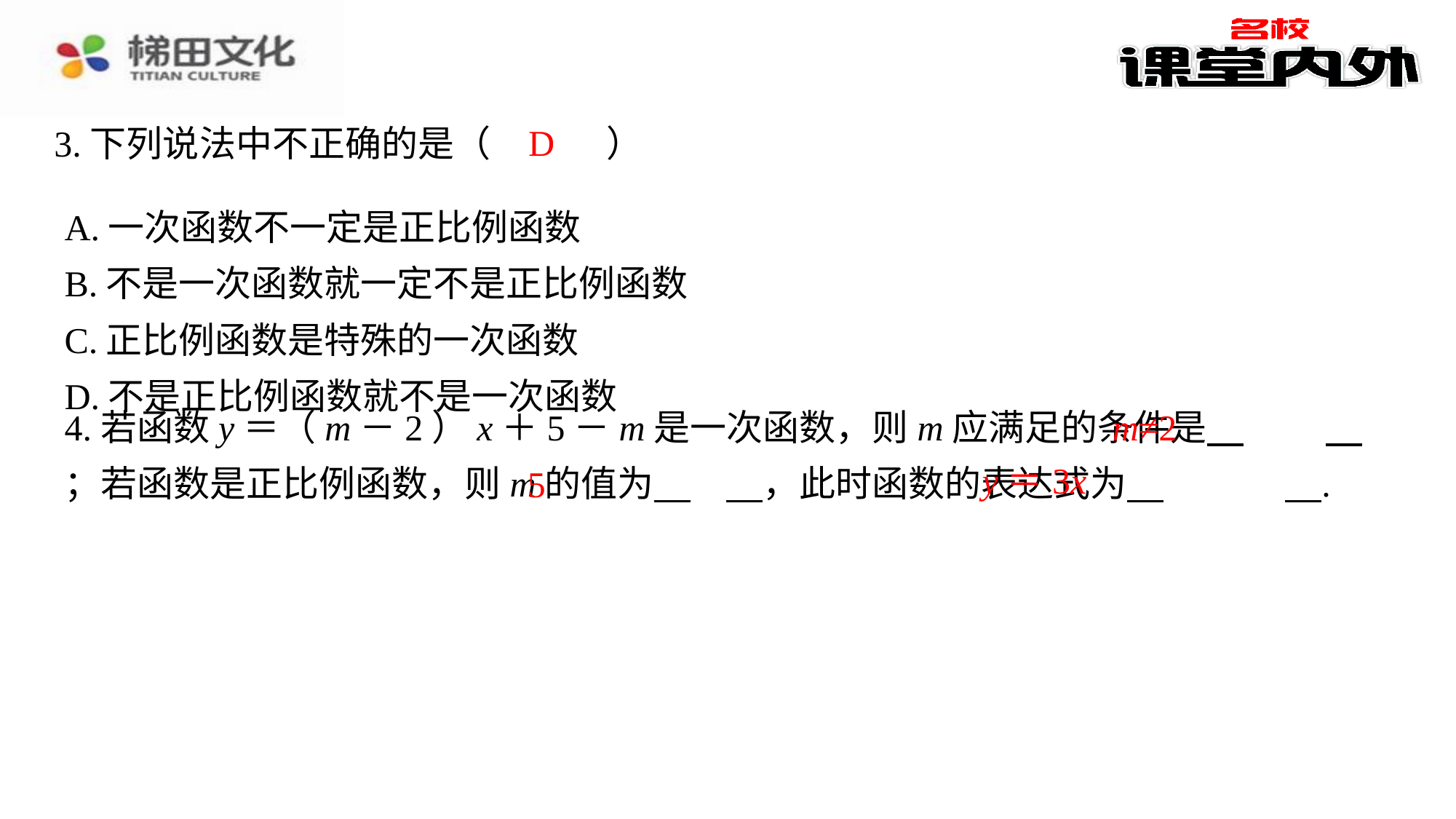

D
3.下列说法中不正确的是（　D　）
| A.一次函数不一定是正比例函数 |
| --- |
| B.不是一次函数就一定不是正比例函数 |
| C.正比例函数是特殊的一次函数 |
| D.不是正比例函数就不是一次函数 |
m≠2
4.若函数y＝（m－2）x＋5－m是一次函数，则m应满足的条件是 　m≠2　⁠；若函数是正比例函数，则m的值为 　5　⁠，此时函数的表达式为 　y＝3x　⁠.
y＝3x
5